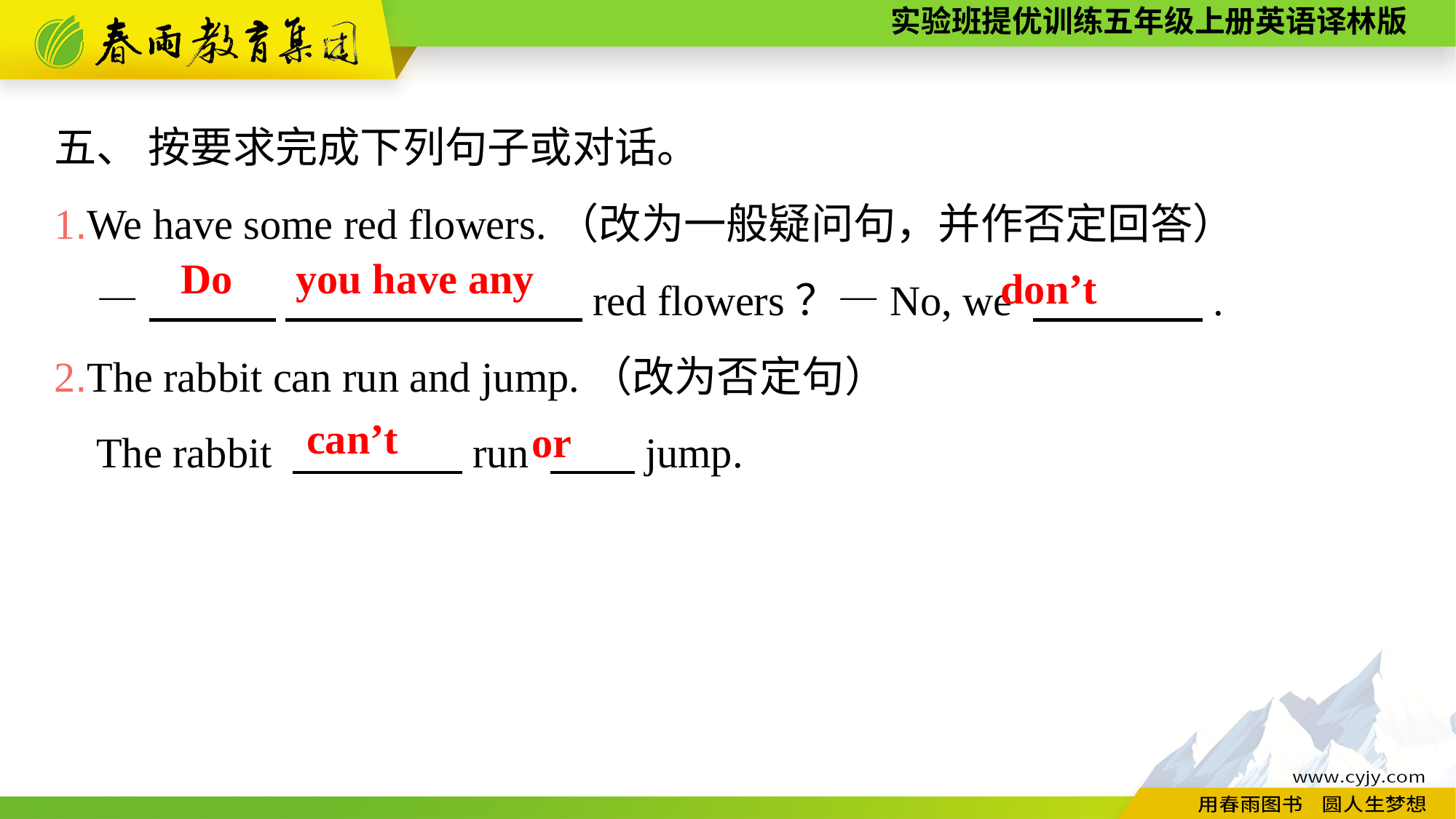

五、 按要求完成下列句子或对话。
1.We have some red flowers.（改为一般疑问句，并作否定回答）
—　　　 　　　　　　　red flowers？—No, we 　　　　.
2.The rabbit can run and jump.（改为否定句）
The rabbit 　　　　run 　　jump.
Do      you have any
don’t
can’t
or